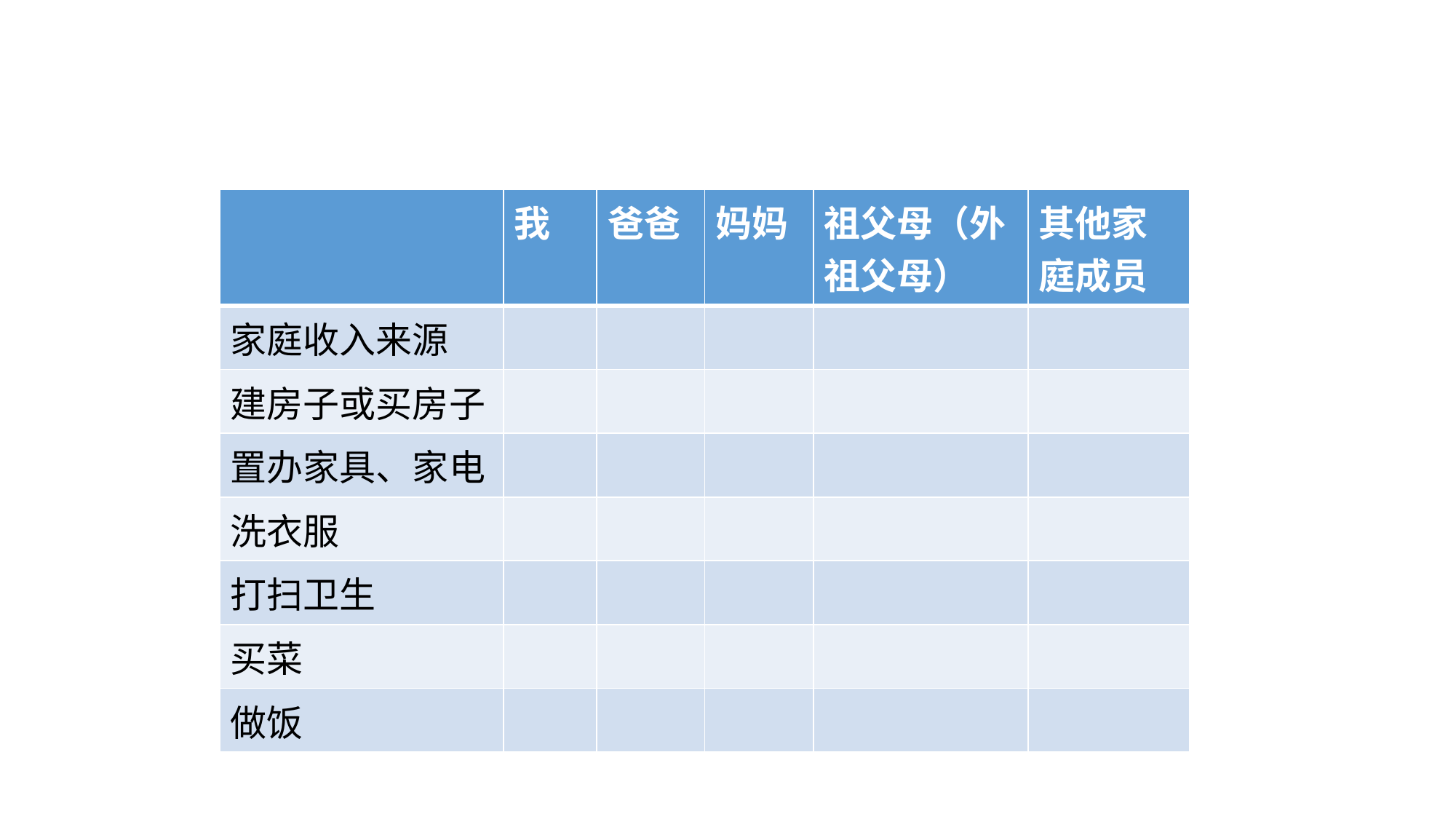

|  | 我 | 爸爸 | 妈妈 | 祖父母（外祖父母） | 其他家庭成员 |
| --- | --- | --- | --- | --- | --- |
| 家庭收入来源 |  |  |  |  |  |
| 建房子或买房子 |  |  |  |  |  |
| 置办家具、家电 |  |  |  |  |  |
| 洗衣服 |  |  |  |  |  |
| 打扫卫生 |  |  |  |  |  |
| 买菜 |  |  |  |  |  |
| 做饭 |  |  |  |  |  |